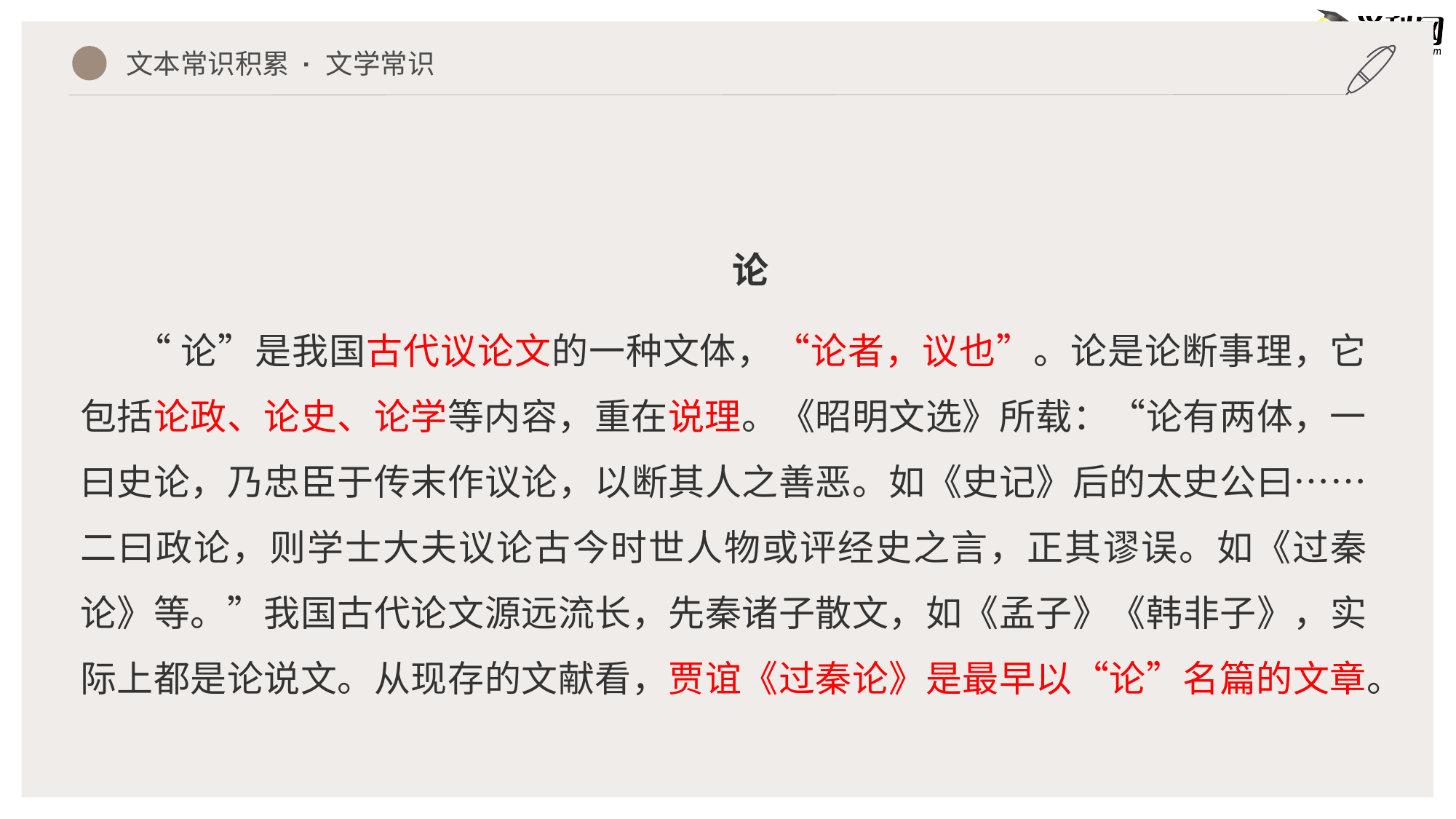

文本常识积累 · 文学常识

论
“论”是我国古代议论文的一种文体，“论者，议也”。论是论断事理，它包括论政、论史、论学等内容，重在说理。《昭明文选》所载：“论有两体，一曰史论，乃忠臣于传末作议论，以断其人之善恶。如《史记》后的太史公曰……二曰政论，则学士大夫议论古今时世人物或评经史之言，正其谬误。如《过秦论》等。”我国古代论文源远流长，先秦诸子散文，如《孟子》《韩非子》，实际上都是论说文。从现存的文献看，贾谊《过秦论》是最早以“论”名篇的文章。